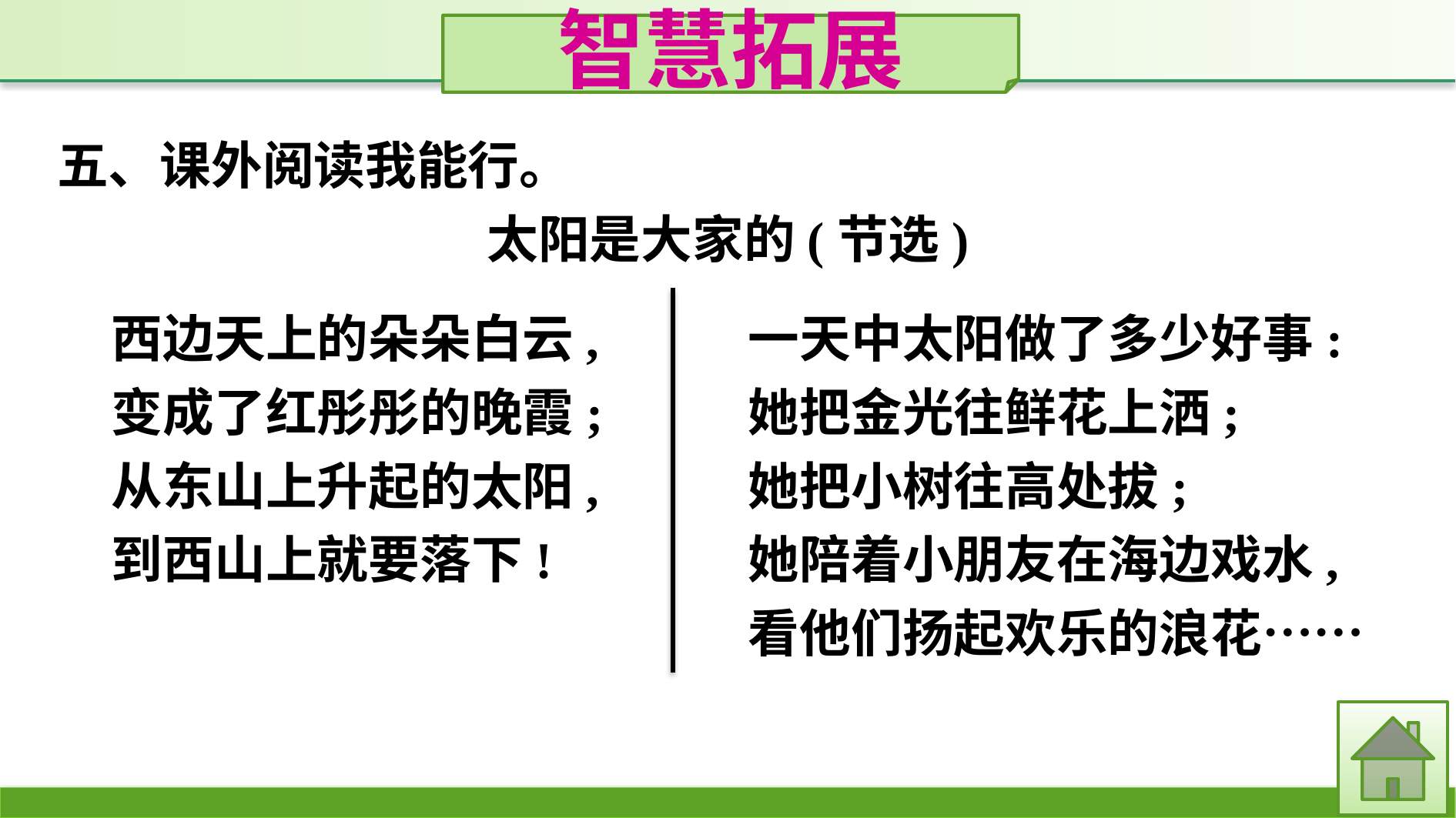

智慧拓展
五、课外阅读我能行。
太阳是大家的(节选)
西边天上的朵朵白云,
变成了红彤彤的晚霞;
从东山上升起的太阳,
到西山上就要落下!
一天中太阳做了多少好事:
她把金光往鲜花上洒;
她把小树往高处拔;
她陪着小朋友在海边戏水,
看他们扬起欢乐的浪花……